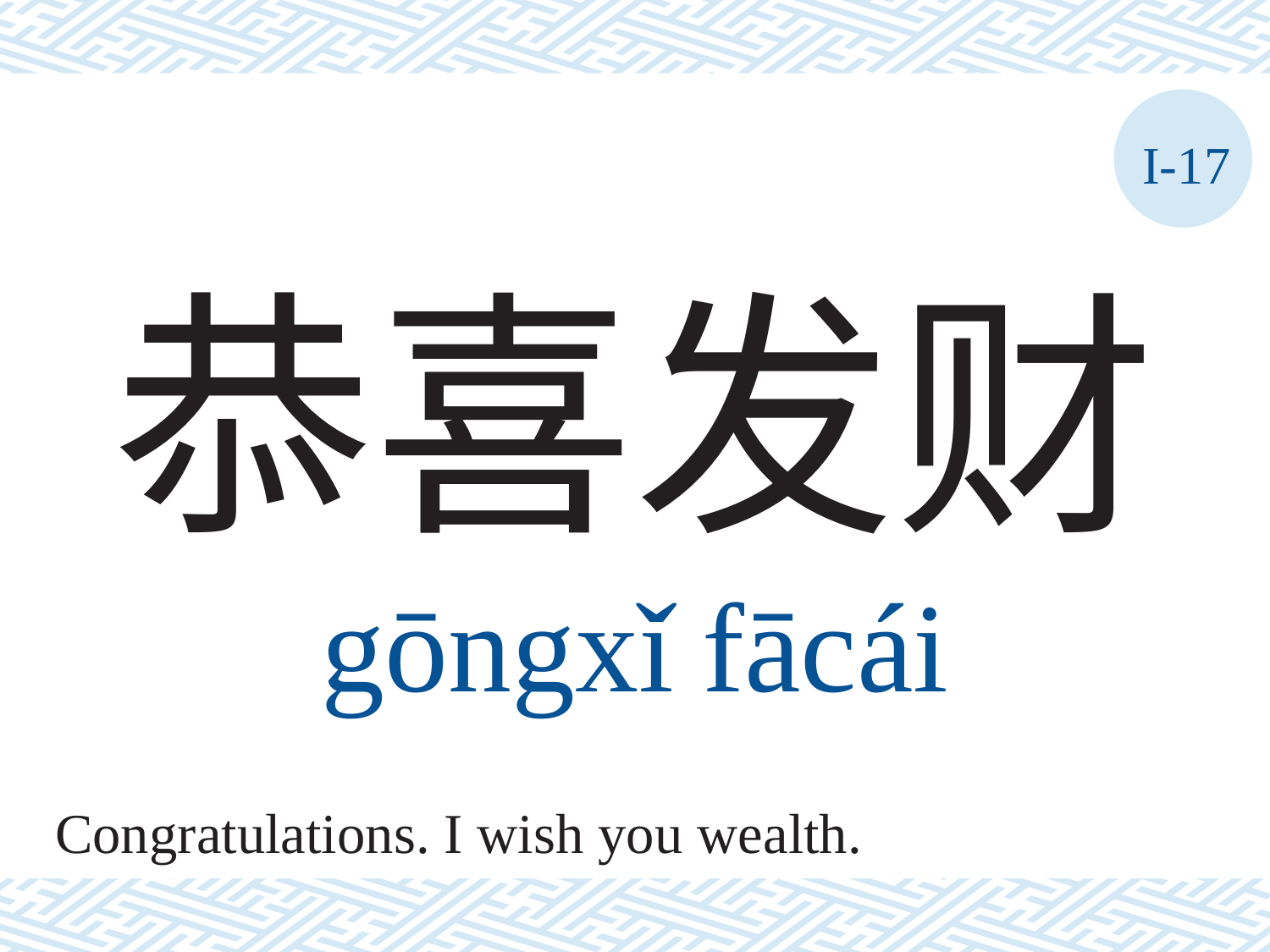

I-17
# 恭喜发财 gōngxǐ	fācái
Congratulations. I wish you wealth.